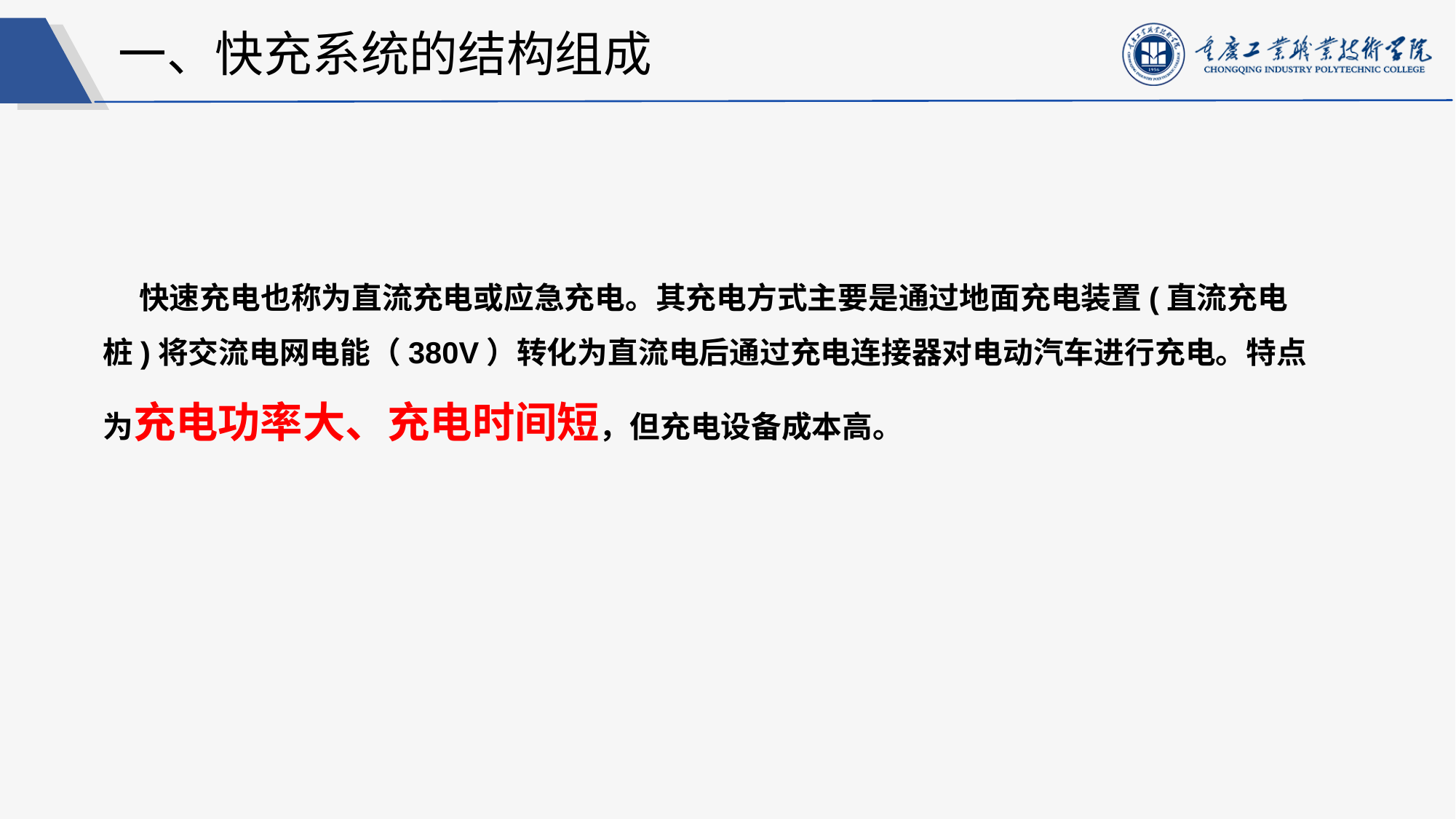

一、快充系统的结构组成
快速充电也称为直流充电或应急充电。其充电方式主要是通过地面充电装置(直流充电桩)将交流电网电能（380V）转化为直流电后通过充电连接器对电动汽车进行充电。特点为充电功率大、充电时间短，但充电设备成本高。